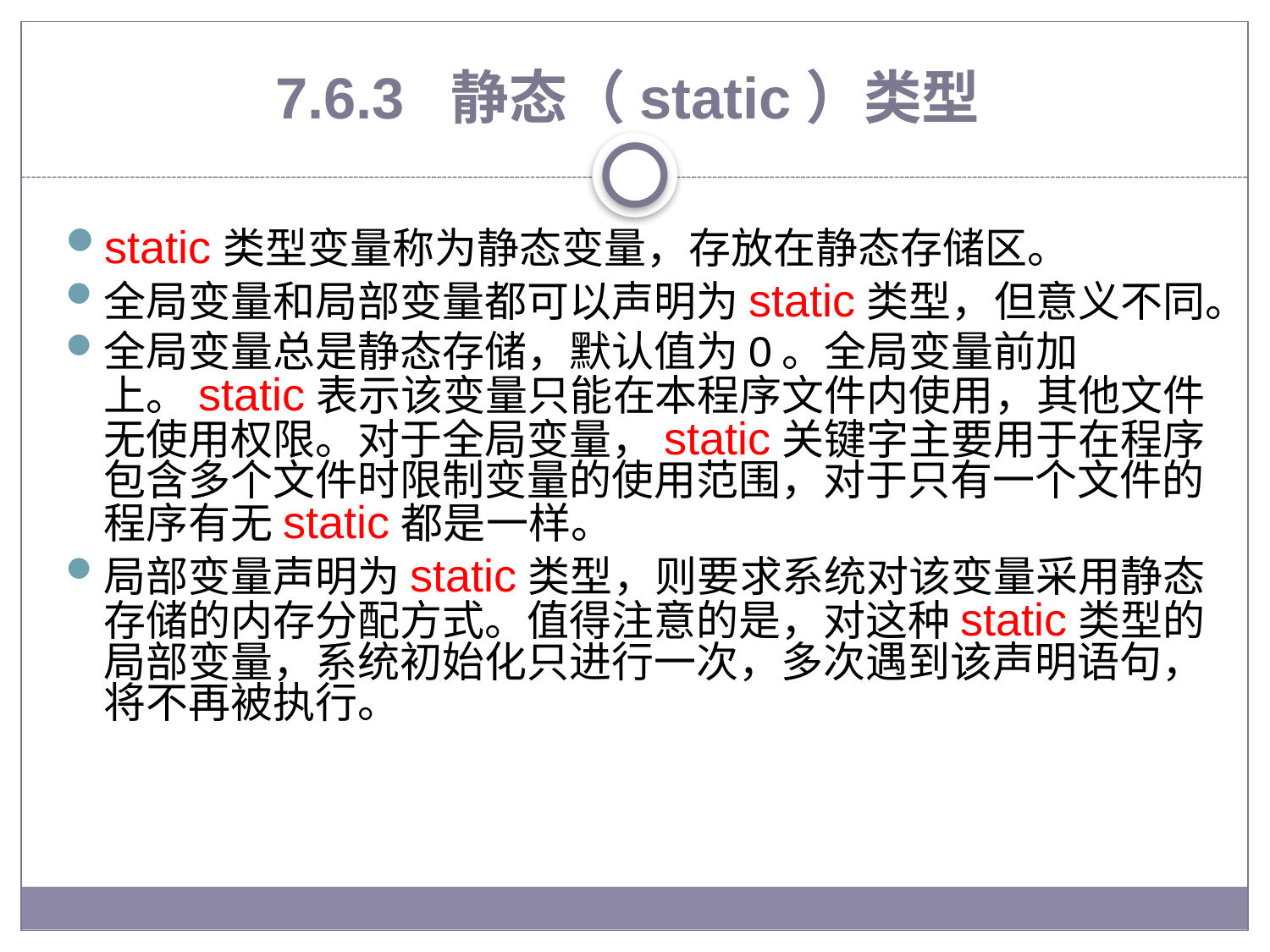

# 7.6.3  静态（static）类型
static类型变量称为静态变量，存放在静态存储区。
全局变量和局部变量都可以声明为static类型，但意义不同。
全局变量总是静态存储，默认值为0。全局变量前加上。static表示该变量只能在本程序文件内使用，其他文件无使用权限。对于全局变量，static关键字主要用于在程序包含多个文件时限制变量的使用范围，对于只有一个文件的程序有无static都是一样。
局部变量声明为static类型，则要求系统对该变量采用静态存储的内存分配方式。值得注意的是，对这种static类型的局部变量，系统初始化只进行一次，多次遇到该声明语句，将不再被执行。